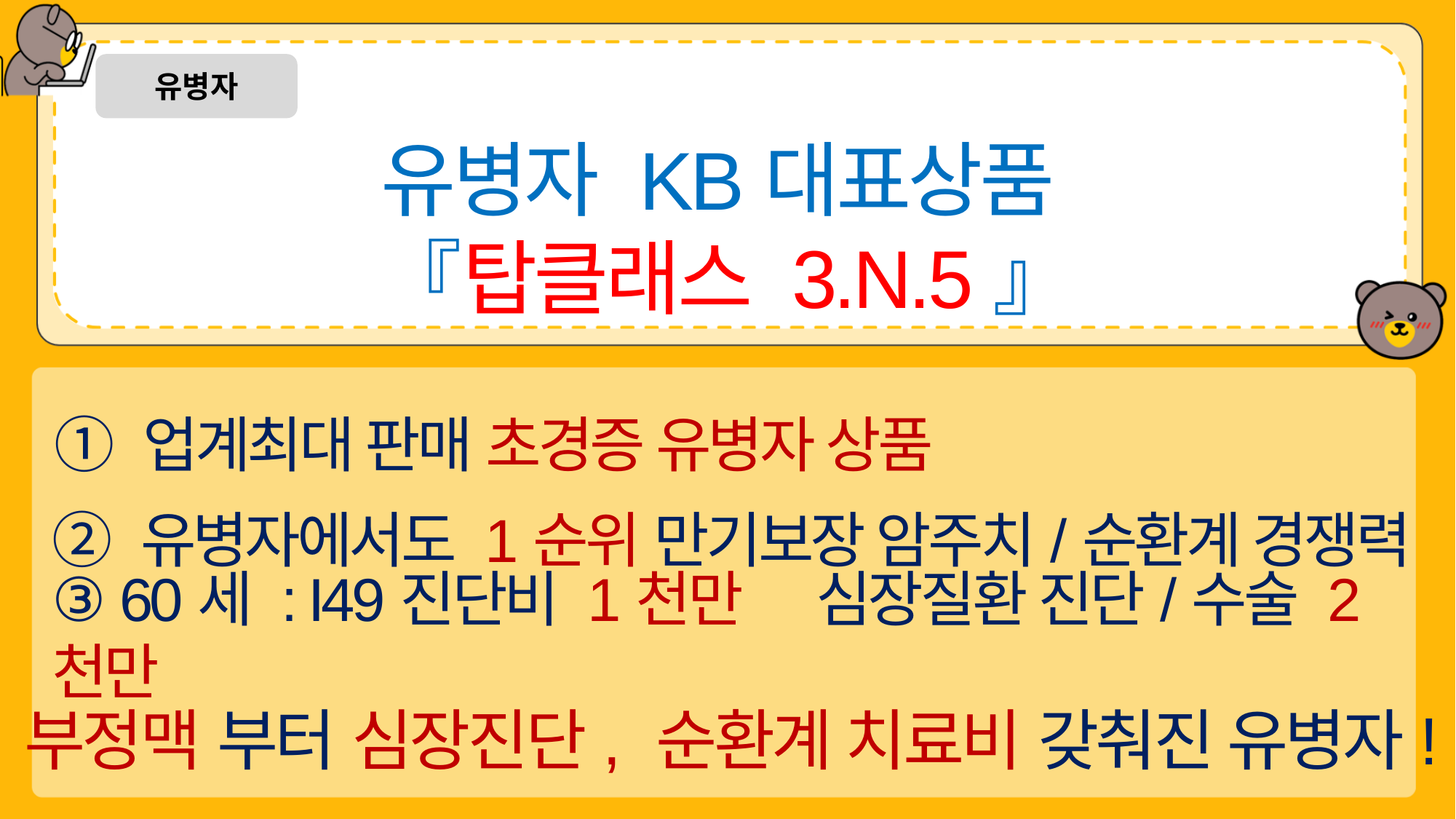

유병자
유병자 KB대표상품
『탑클래스 3.N.5』
① 업계최대 판매 초경증 유병자 상품
② 유병자에서도 1순위 만기보장 암주치/순환계 경쟁력
③ 60세 : I49진단비 1천만	심장질환 진단/수술 2천만
부정맥 부터 심장진단, 순환계 치료비 갖춰진 유병자!